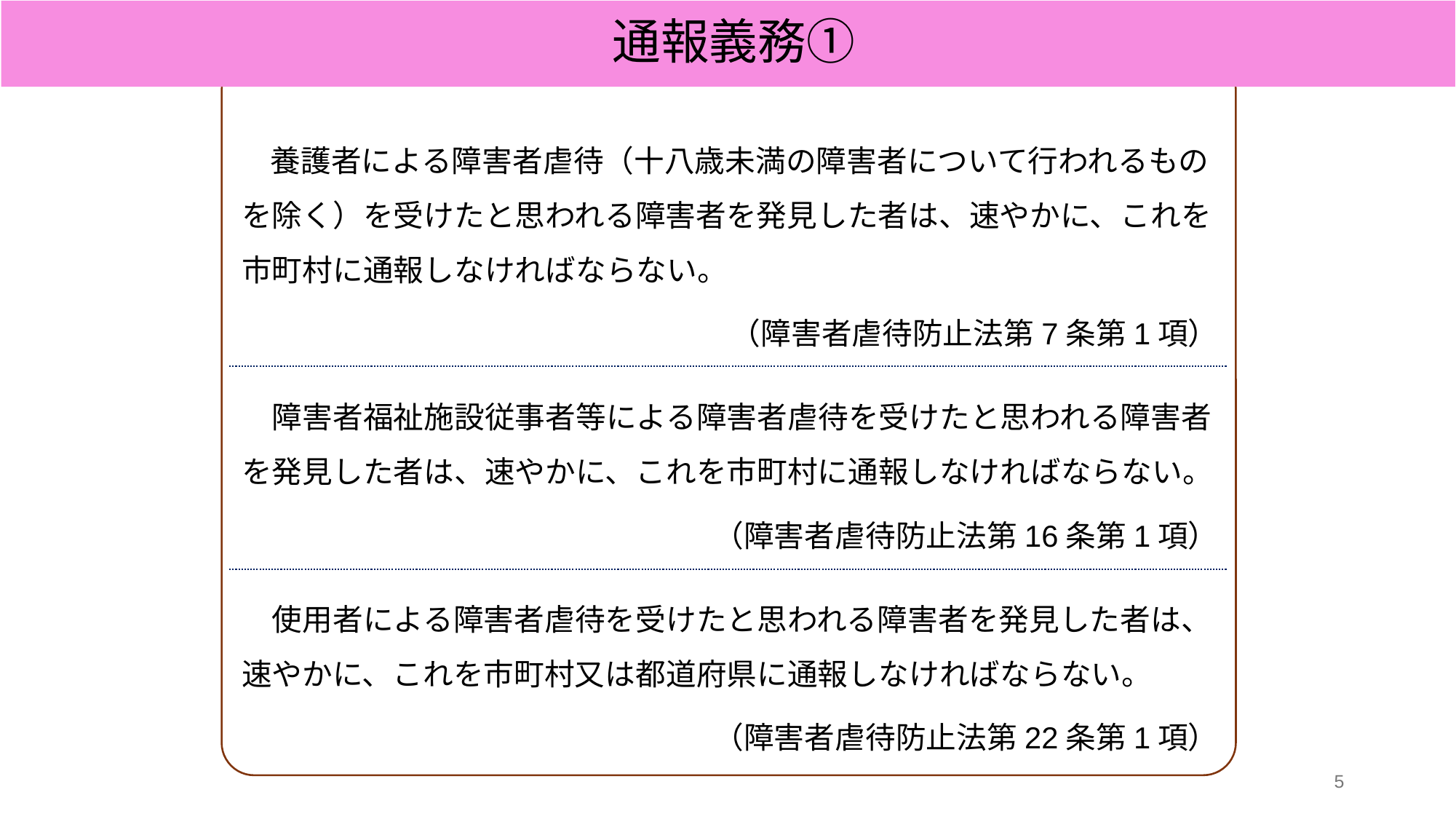

通報義務①

　養護者による障害者虐待（十八歳未満の障害者について行われるものを除く）を受けたと思われる障害者を発見した者は、速やかに、これを市町村に通報しなければならない。
（障害者虐待防止法第7条第1項）

　障害者福祉施設従事者等による障害者虐待を受けたと思われる障害者を発見した者は、速やかに、これを市町村に通報しなければならない。
（障害者虐待防止法第16条第1項）

　使用者による障害者虐待を受けたと思われる障害者を発見した者は、速やかに、これを市町村又は都道府県に通報しなければならない。
（障害者虐待防止法第22条第1項）

5